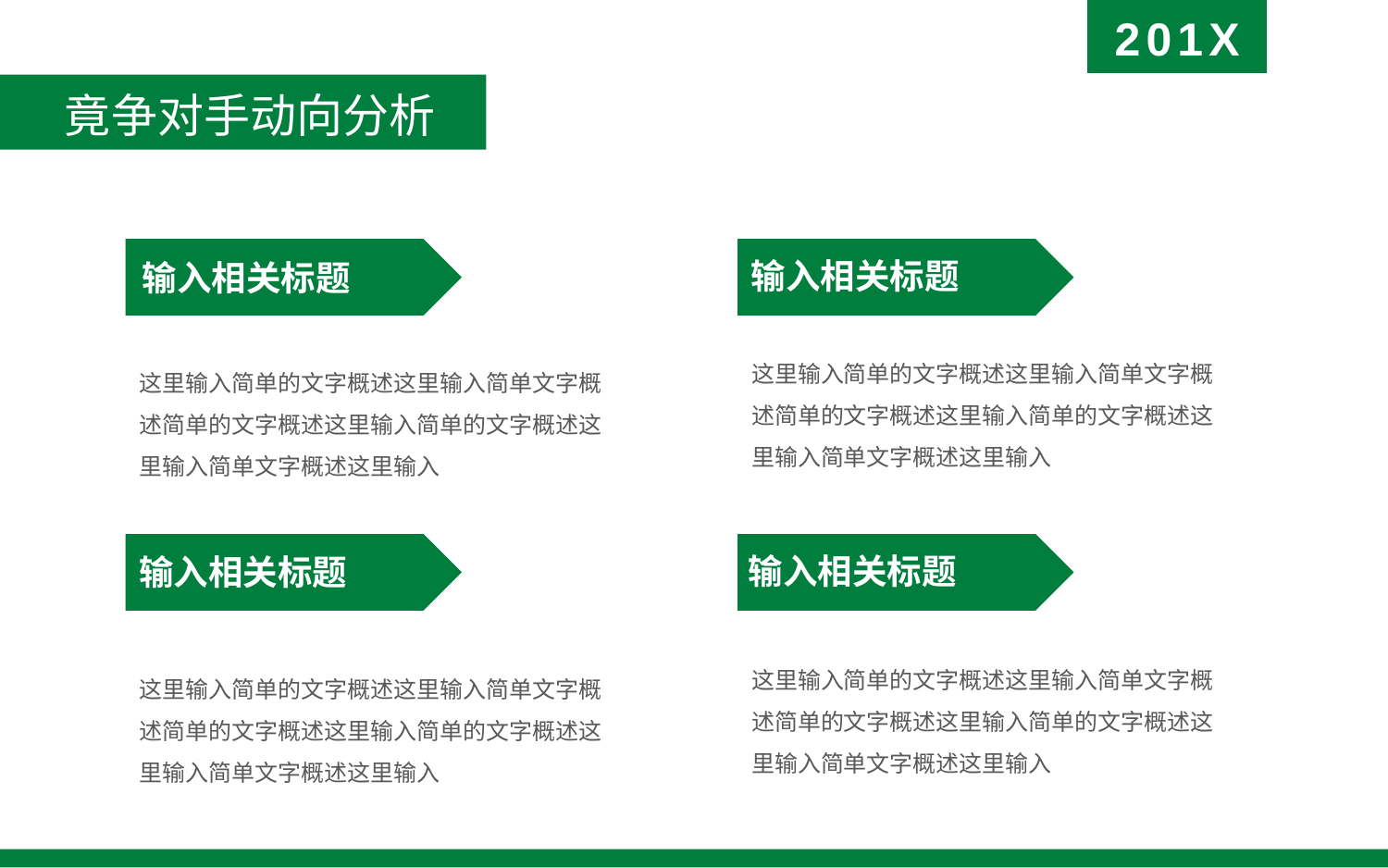

201X

竟争对手动向分析

输入相关标题
输入相关标题
这里输入简单的文字概述这里输入简单文字概述简单的文字概述这里输入简单的文字概述这里输入简单文字概述这里输入
这里输入简单的文字概述这里输入简单文字概述简单的文字概述这里输入简单的文字概述这里输入简单文字概述这里输入

输入相关标题
输入相关标题
这里输入简单的文字概述这里输入简单文字概述简单的文字概述这里输入简单的文字概述这里输入简单文字概述这里输入
这里输入简单的文字概述这里输入简单文字概述简单的文字概述这里输入简单的文字概述这里输入简单文字概述这里输入